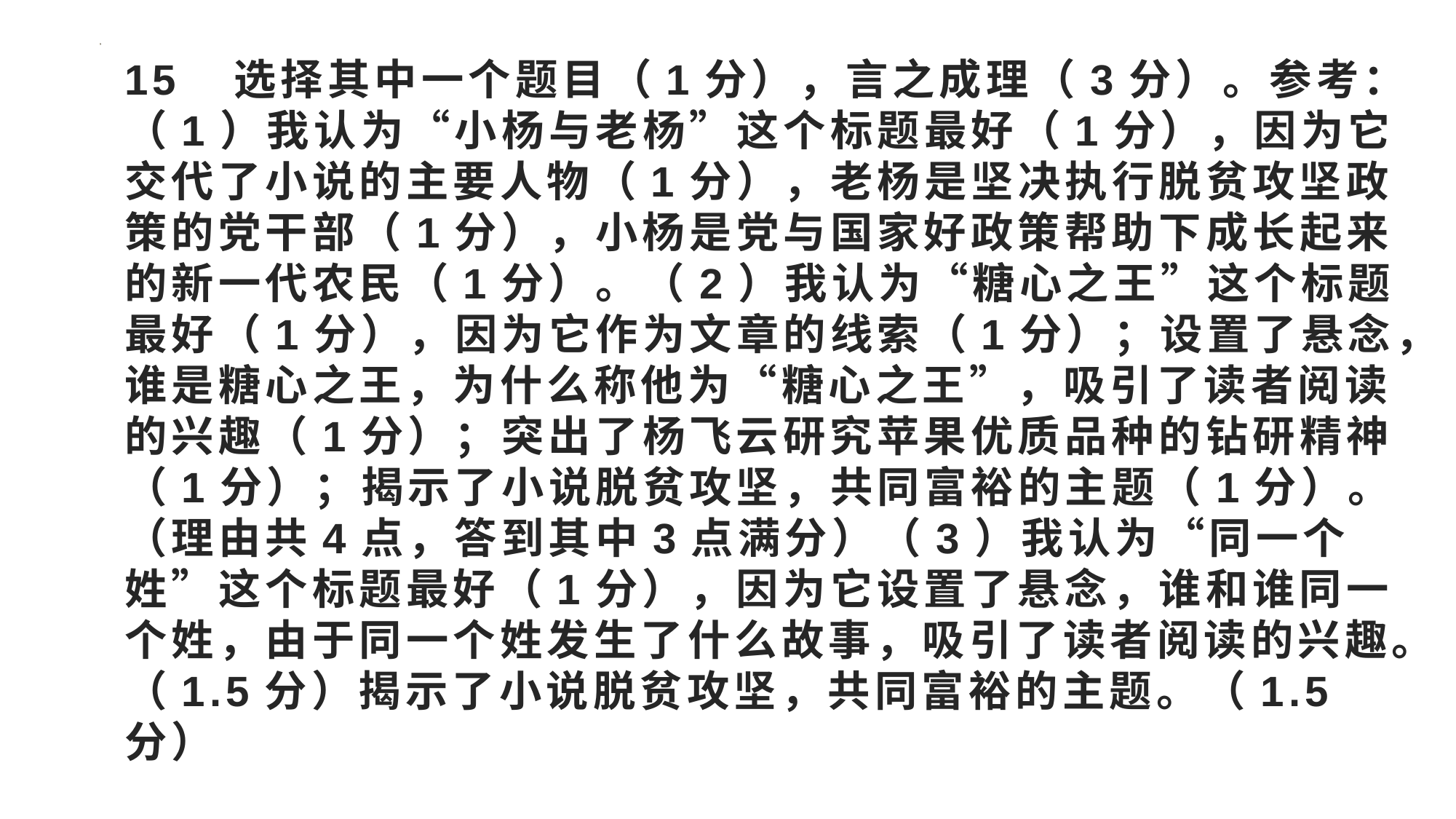

# 15	选择其中一个题目（1分），言之成理（3分）。参考：（1）我认为“小杨与老杨”这个标题最好（1分），因为它交代了小说的主要人物（1分），老杨是坚决执行脱贫攻坚政策的党干部（1分），小杨是党与国家好政策帮助下成长起来的新一代农民（1分）。（2）我认为“糖心之王”这个标题最好（1分），因为它作为文章的线索（1分）；设置了悬念，谁是糖心之王，为什么称他为“糖心之王”，吸引了读者阅读的兴趣（1分）；突出了杨飞云研究苹果优质品种的钻研精神（1分）；揭示了小说脱贫攻坚，共同富裕的主题（1分）。（理由共4点，答到其中3点满分）（3）我认为“同一个姓”这个标题最好（1分），因为它设置了悬念，谁和谁同一个姓，由于同一个姓发生了什么故事，吸引了读者阅读的兴趣。（1.5分）揭示了小说脱贫攻坚，共同富裕的主题。（1.5分）